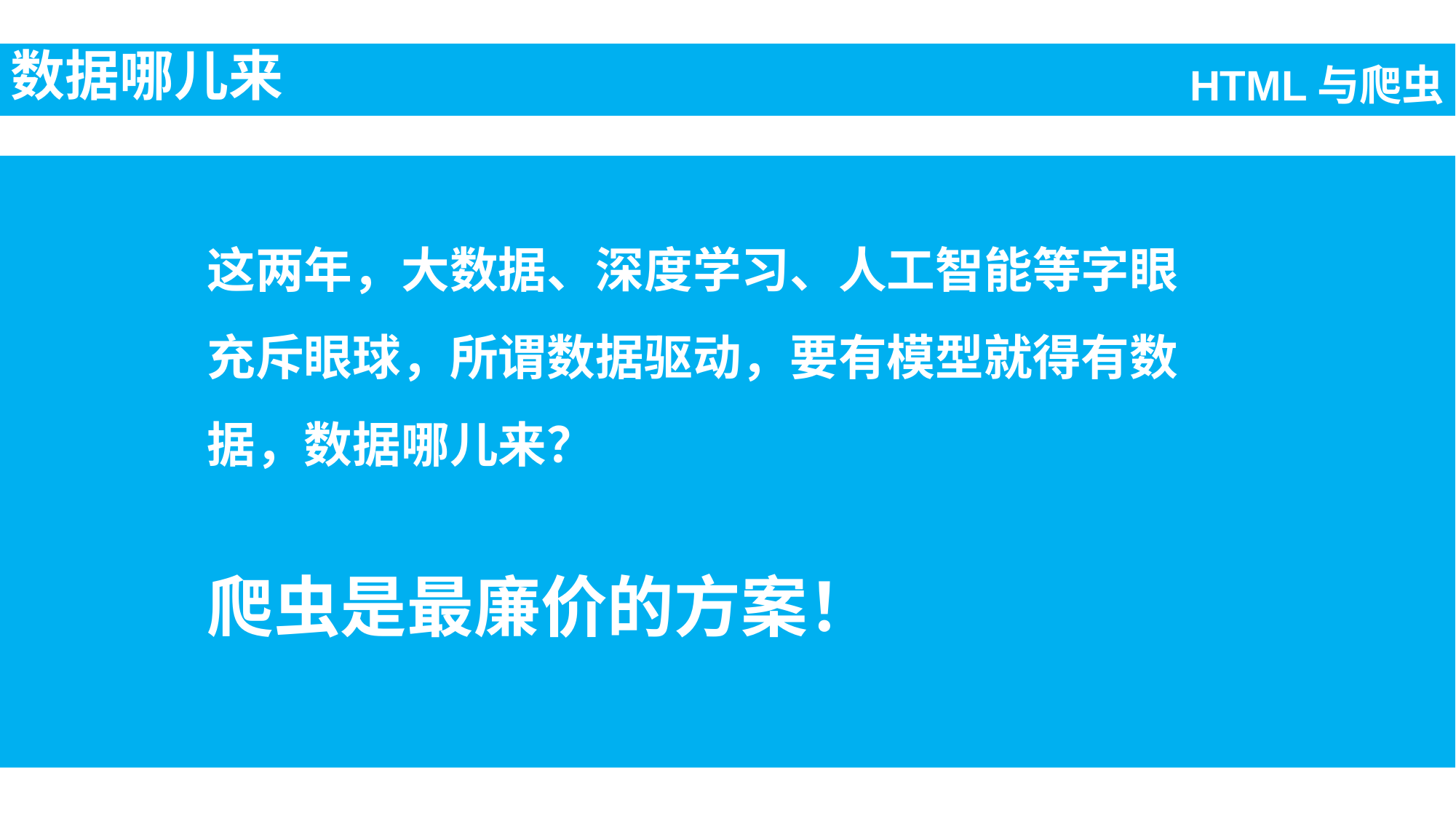

数据哪儿来
HTML与爬虫
这两年，大数据、深度学习、人工智能等字眼充斥眼球，所谓数据驱动，要有模型就得有数据，数据哪儿来？
爬虫是最廉价的方案！